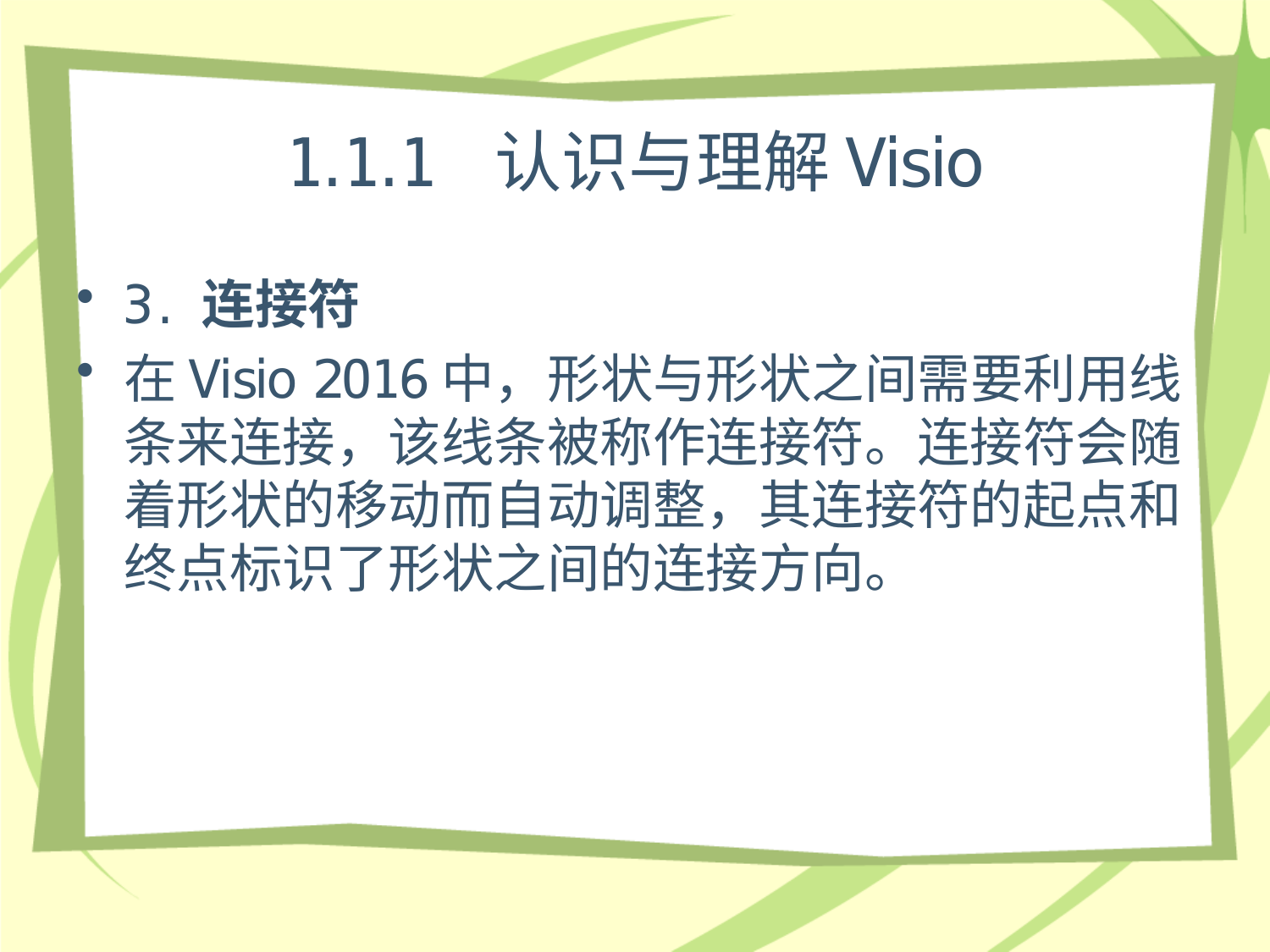

# 1.1.1  认识与理解Visio
3. 连接符
在Visio 2016中，形状与形状之间需要利用线条来连接，该线条被称作连接符。连接符会随着形状的移动而自动调整，其连接符的起点和终点标识了形状之间的连接方向。